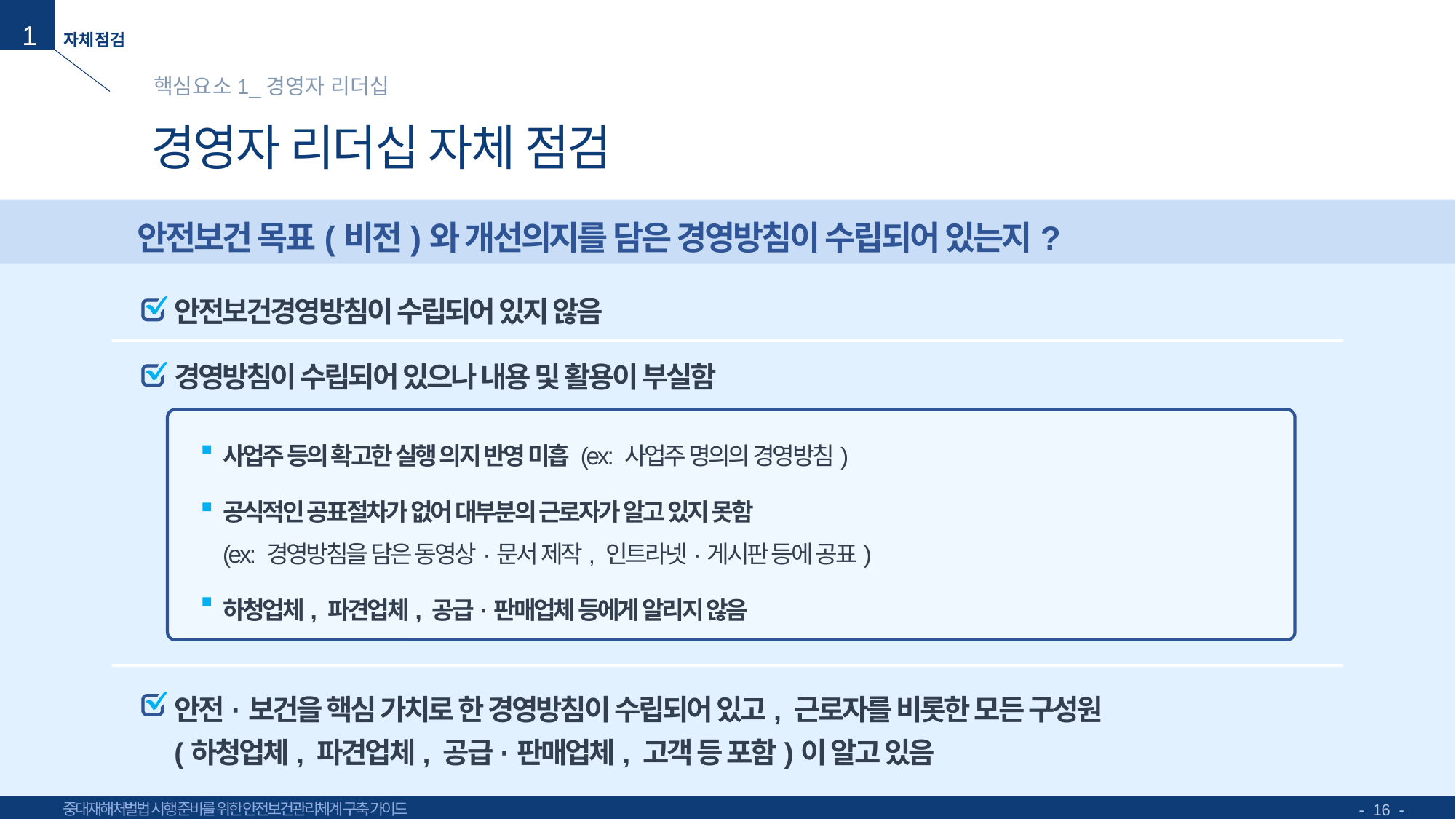

1

핵심요소1_경영자 리더십
# 경영자 리더십 자체 점검

1

안전보건 목표(비전)와 개선의지를 담은 경영방침이 수립되어 있는지?
안전보건경영방침이 수립되어 있지 않음
경영방침이 수립되어 있으나 내용 및 활용이 부실함

사업주 등의 확고한 실행 의지 반영 미흡 (ex: 사업주 명의의 경영방침)
공식적인 공표절차가 없어 대부분의 근로자가 알고 있지 못함
(ex: 경영방침을 담은 동영상·문서 제작, 인트라넷·게시판 등에 공표)
하청업체, 파견업체, 공급·판매업체 등에게 알리지 않음

안전·보건을 핵심 가치로 한 경영방침이 수립되어 있고, 근로자를 비롯한 모든 구성원
(하청업체, 파견업체, 공급·판매업체, 고객 등 포함)이 알고 있음

-  16  -